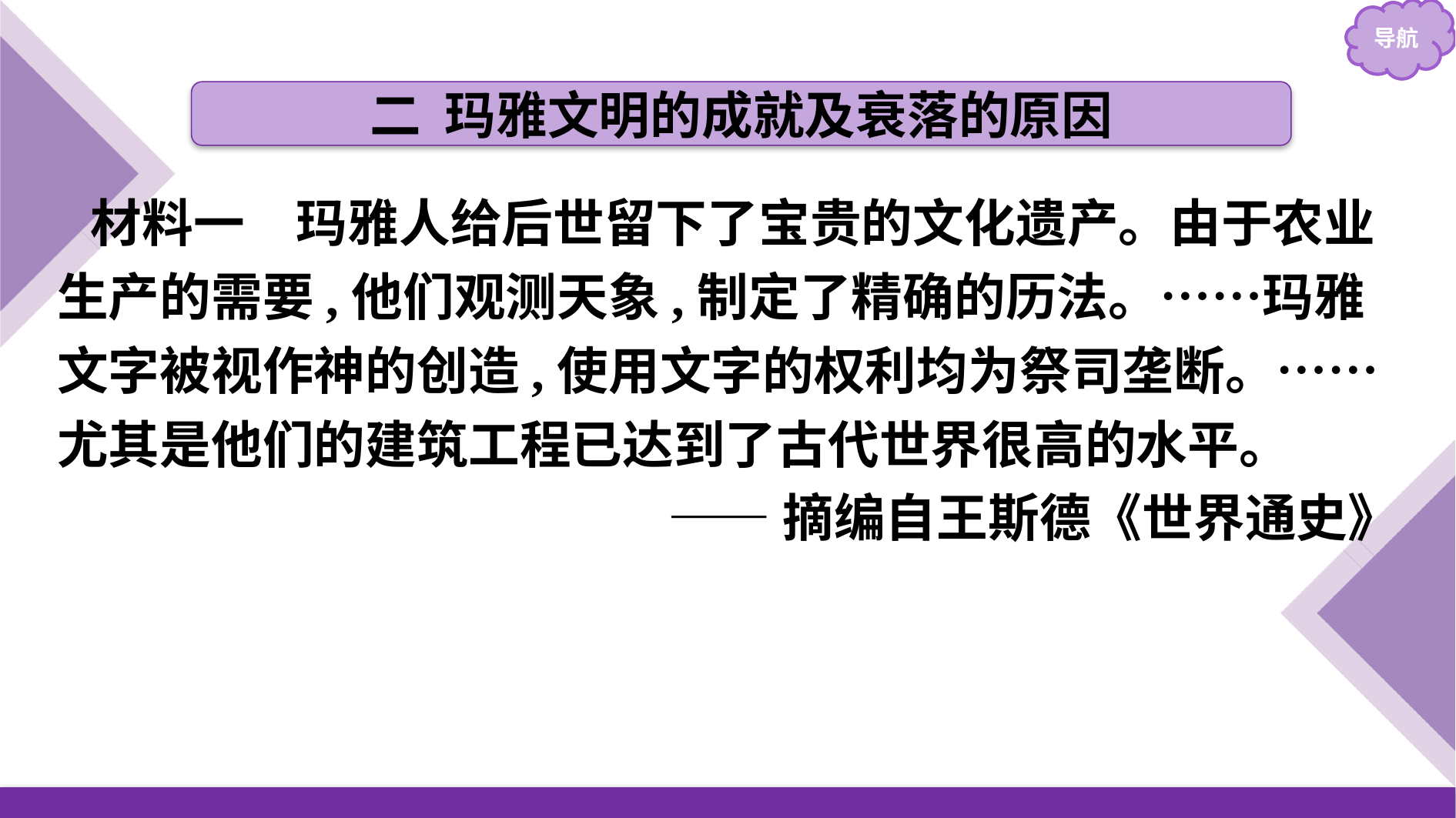

二  玛雅文明的成就及衰落的原因
材料一　玛雅人给后世留下了宝贵的文化遗产。由于农业生产的需要,他们观测天象,制定了精确的历法。……玛雅文字被视作神的创造,使用文字的权利均为祭司垄断。……尤其是他们的建筑工程已达到了古代世界很高的水平。
——摘编自王斯德《世界通史》